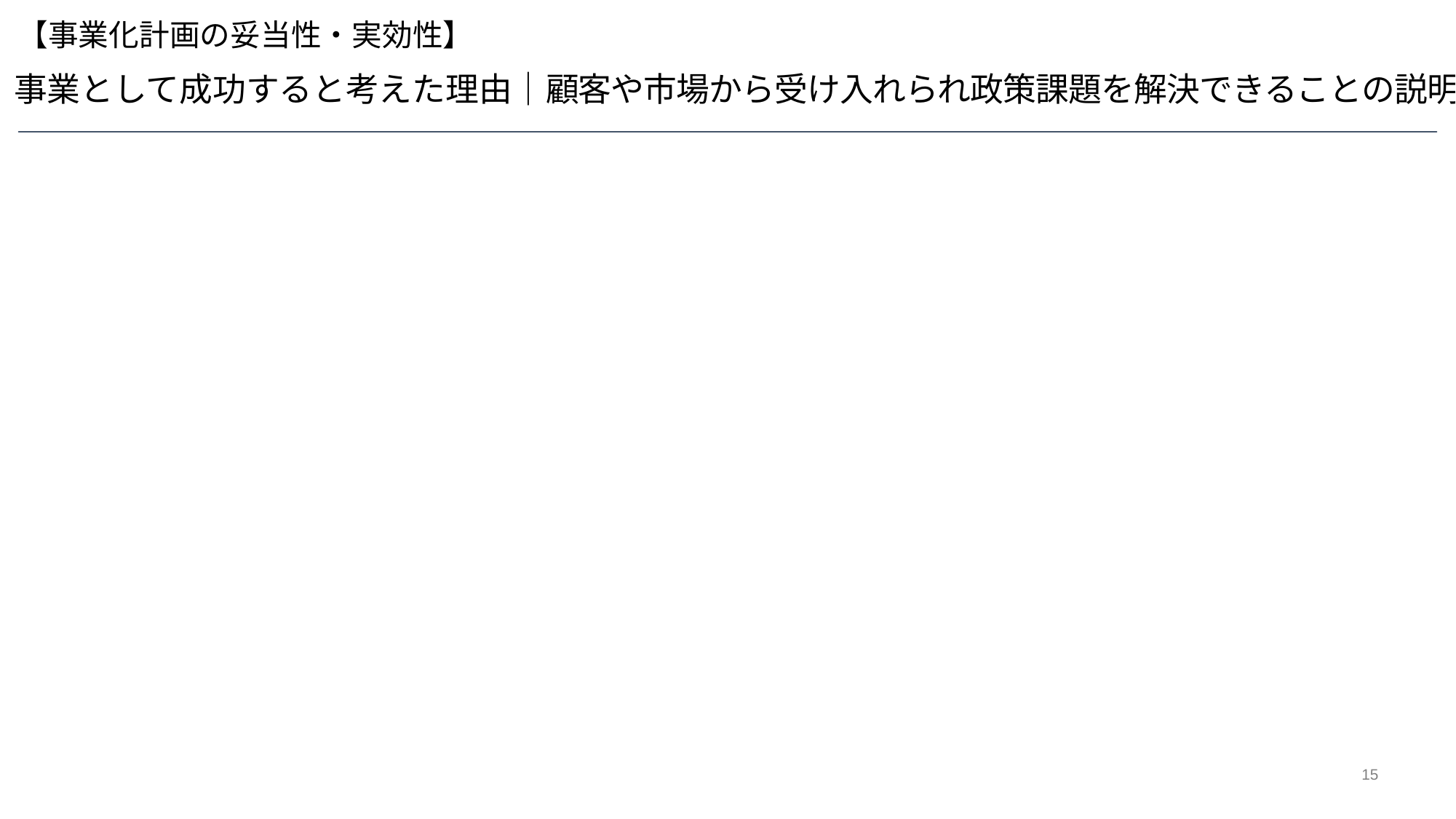

【事業化計画の妥当性・実効性】
９．事業として成功すると考えた理由｜顧客や市場から受け入れられ政策課題を解決できることの説明